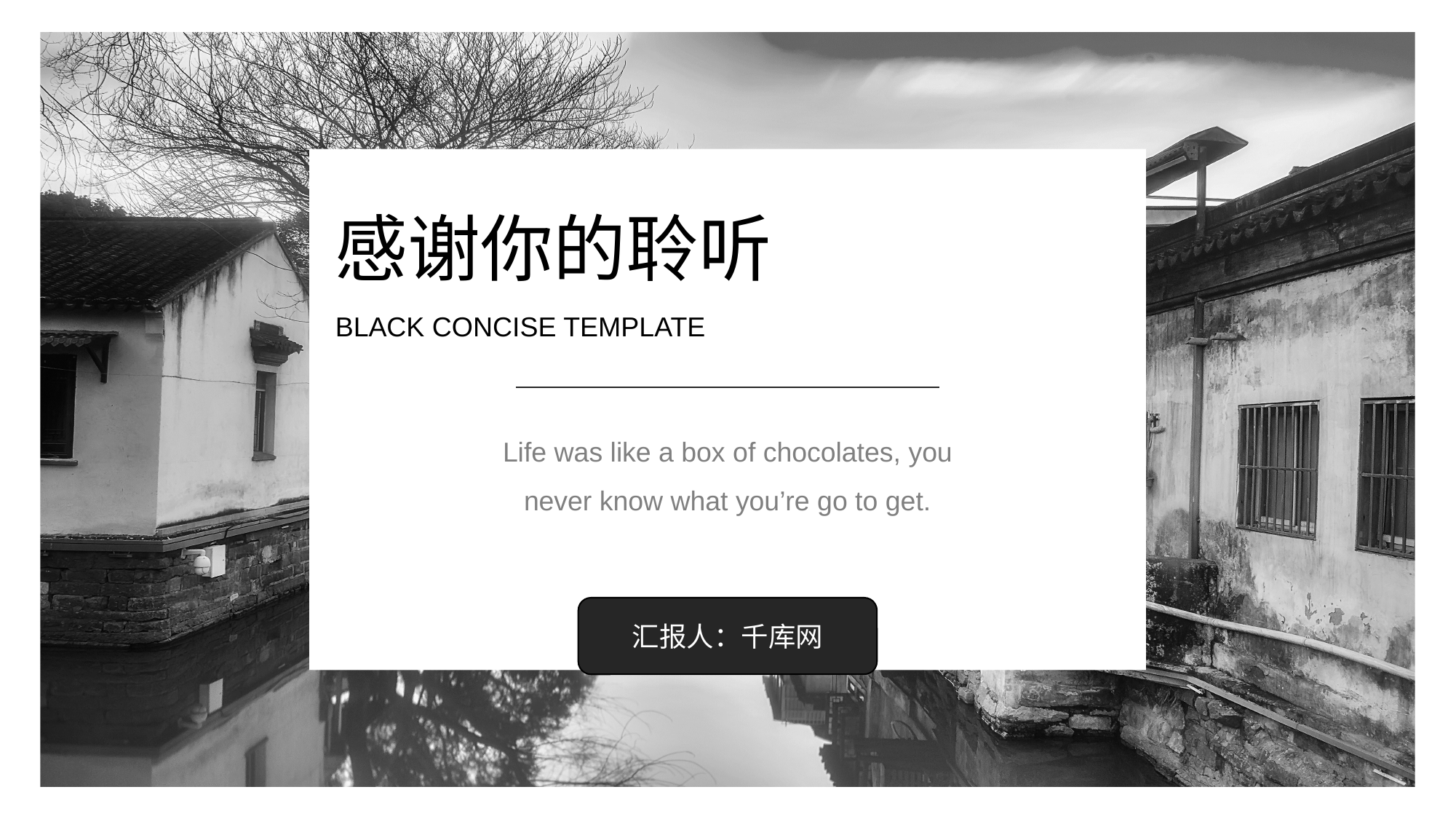

感谢你的聆听
BLACK CONCISE TEMPLATE
Life was like a box of chocolates, you never know what you’re go to get.
汇报人：千库网